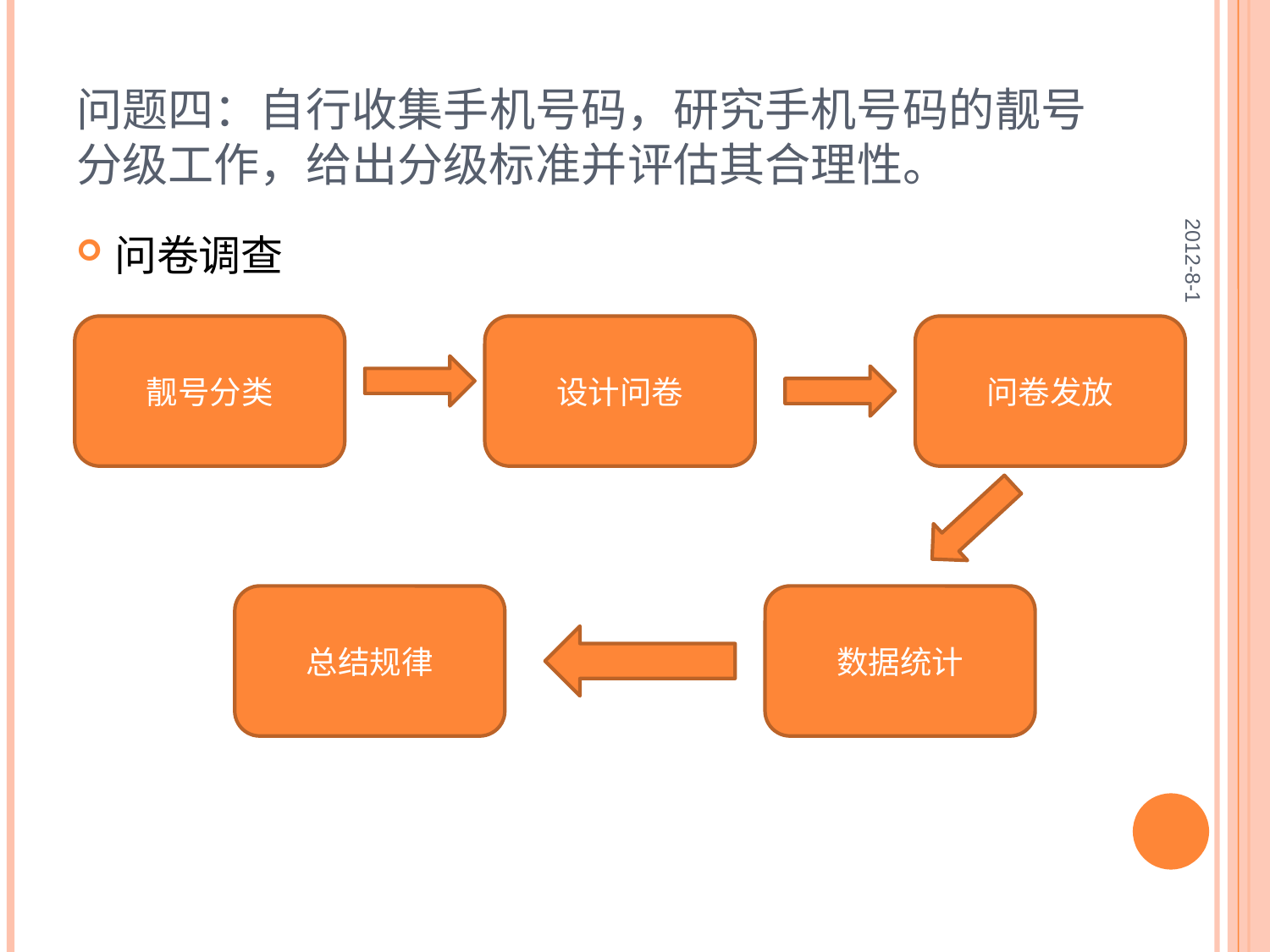

# 问题四：自行收集手机号码，研究手机号码的靓号分级工作，给出分级标准并评估其合理性。
2012-8-1
问卷调查
靓号分类
设计问卷
问卷发放

总结规律
数据统计